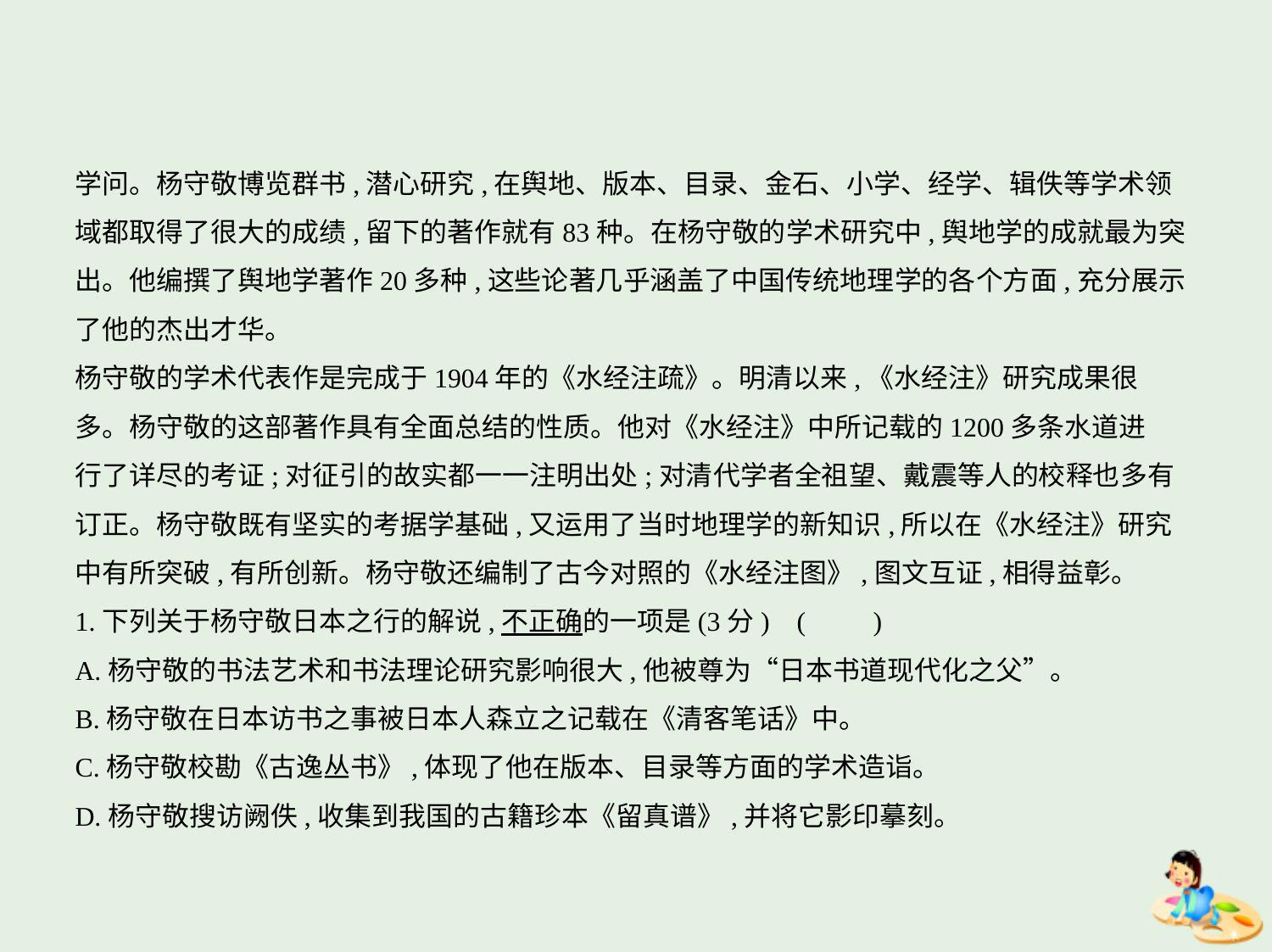

学问。杨守敬博览群书,潜心研究,在舆地、版本、目录、金石、小学、经学、辑佚等学术领
域都取得了很大的成绩,留下的著作就有83种。在杨守敬的学术研究中,舆地学的成就最为突
出。他编撰了舆地学著作20多种,这些论著几乎涵盖了中国传统地理学的各个方面,充分展示
了他的杰出才华。
杨守敬的学术代表作是完成于1904年的《水经注疏》。明清以来,《水经注》研究成果很
多。杨守敬的这部著作具有全面总结的性质。他对《水经注》中所记载的1200多条水道进
行了详尽的考证;对征引的故实都一一注明出处;对清代学者全祖望、戴震等人的校释也多有
订正。杨守敬既有坚实的考据学基础,又运用了当时地理学的新知识,所以在《水经注》研究
中有所突破,有所创新。杨守敬还编制了古今对照的《水经注图》,图文互证,相得益彰。
1.下列关于杨守敬日本之行的解说,不正确的一项是(3分) (　　)
A.杨守敬的书法艺术和书法理论研究影响很大,他被尊为“日本书道现代化之父”。
B.杨守敬在日本访书之事被日本人森立之记载在《清客笔话》中。
C.杨守敬校勘《古逸丛书》,体现了他在版本、目录等方面的学术造诣。
D.杨守敬搜访阙佚,收集到我国的古籍珍本《留真谱》,并将它影印摹刻。